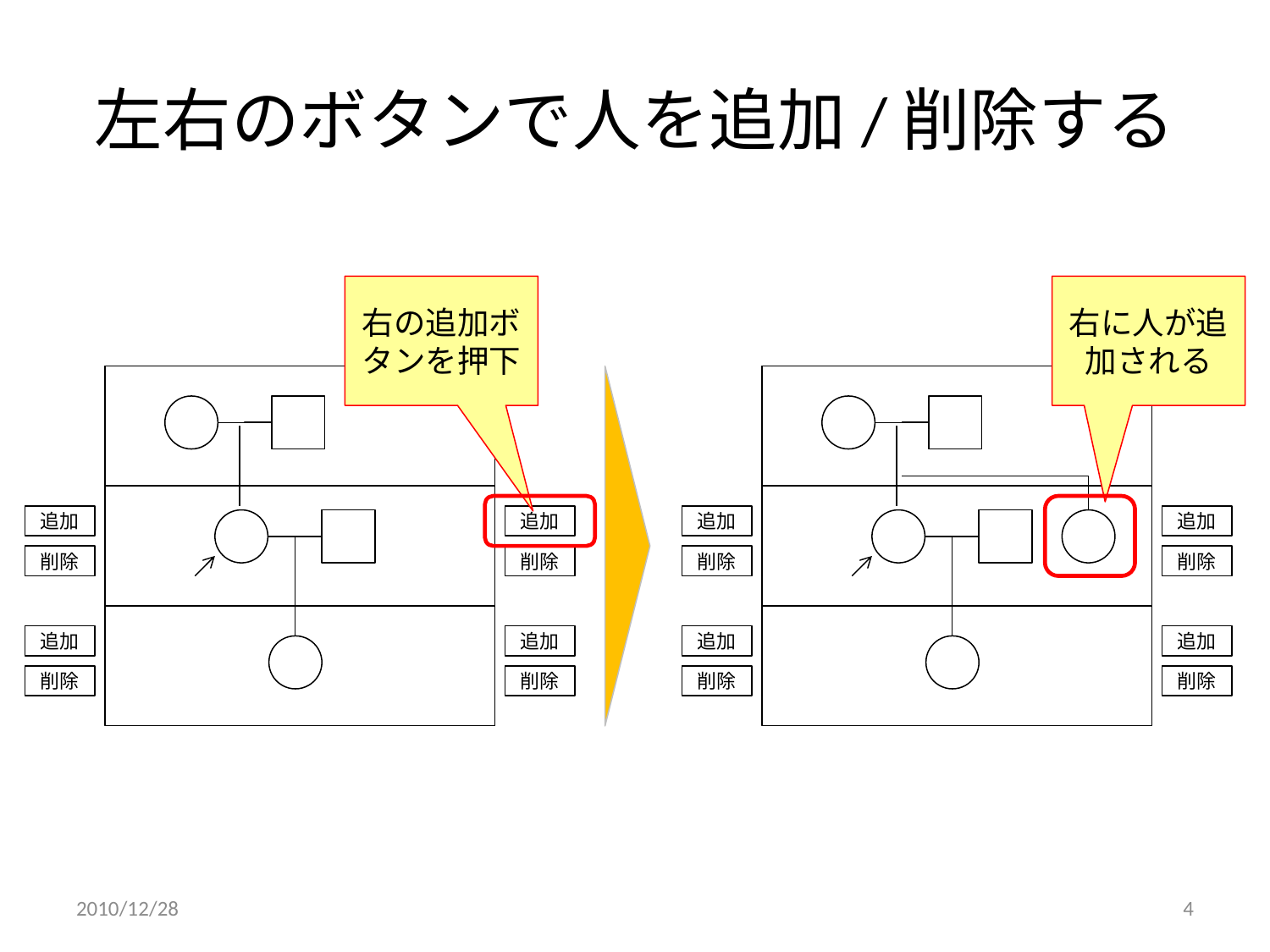

# 左右のボタンで人を追加/削除する
右の追加ボタンを押下
右に人が追加される

追加
追加
追加
追加

削除
削除
削除
削除
追加
追加
追加
追加

削除
削除
削除
削除
2010/12/28
4